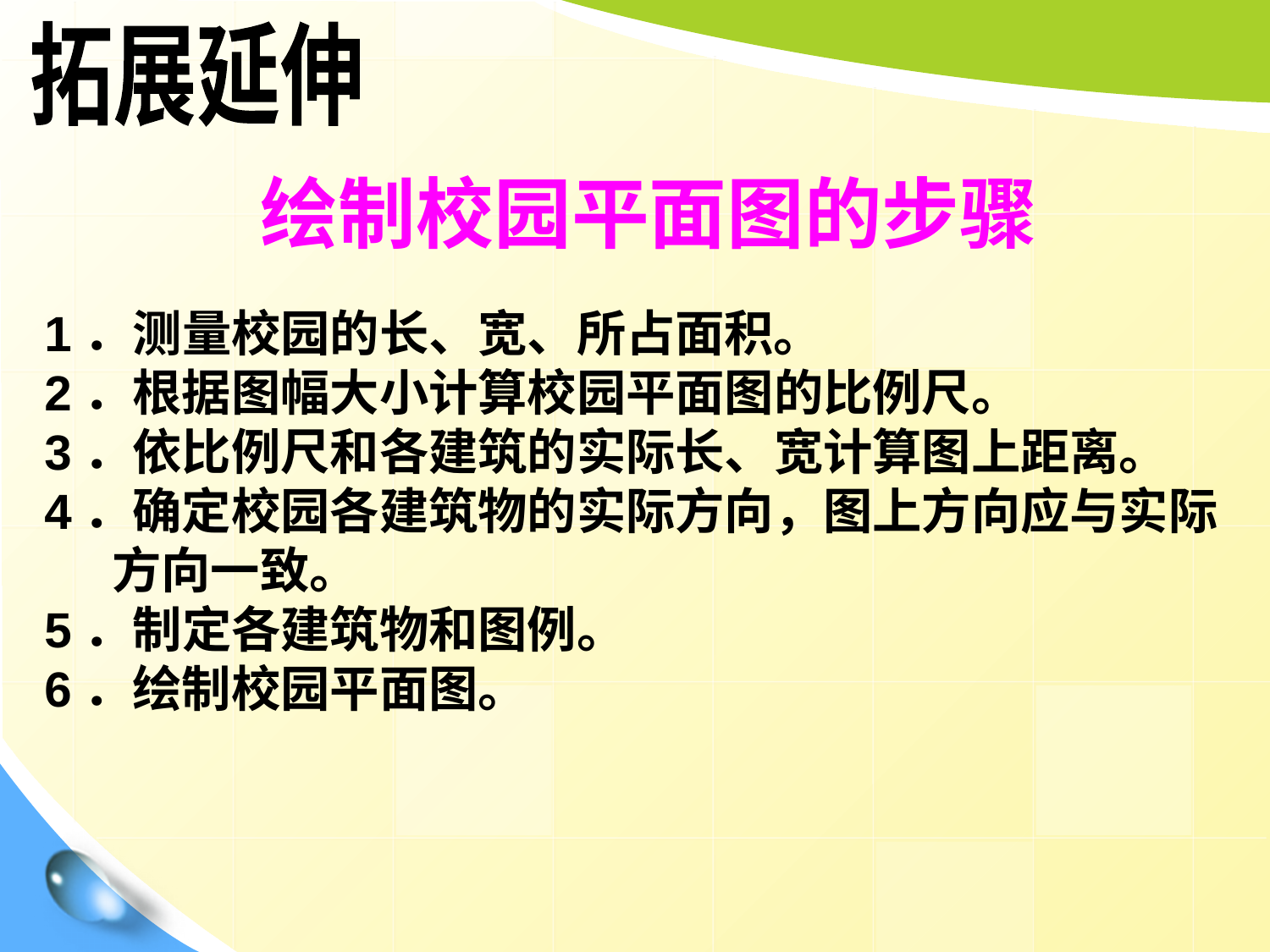

拓展延伸
绘制校园平面图的步骤
1．测量校园的长、宽、所占面积。
2．根据图幅大小计算校园平面图的比例尺。
3．依比例尺和各建筑的实际长、宽计算图上距离。
4．确定校园各建筑物的实际方向，图上方向应与实际
     方向一致。
5．制定各建筑物和图例。
6．绘制校园平面图。